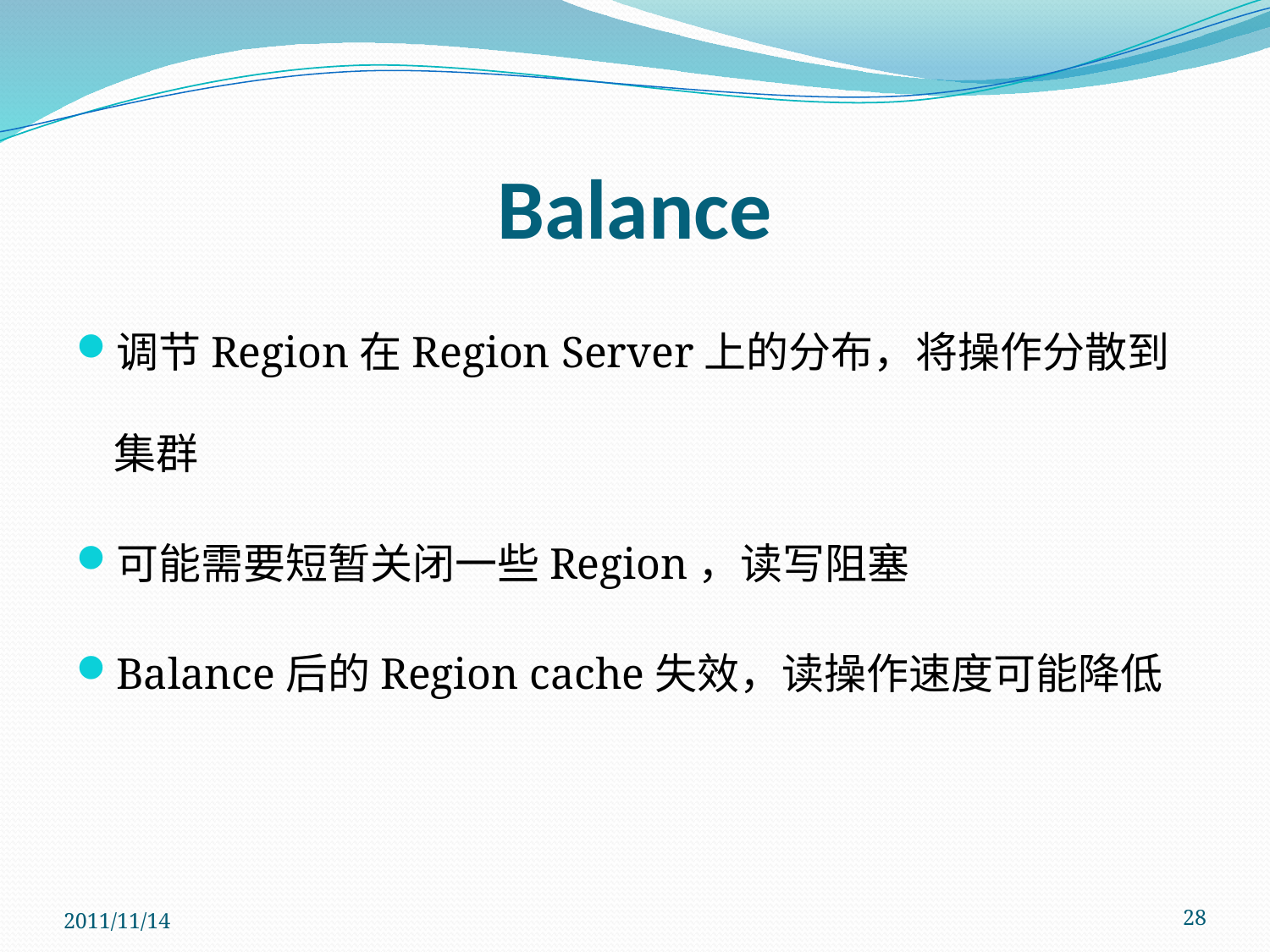

# Balance
调节Region在Region Server上的分布，将操作分散到集群
可能需要短暂关闭一些Region，读写阻塞
Balance后的Region cache失效，读操作速度可能降低
2011/11/14
28